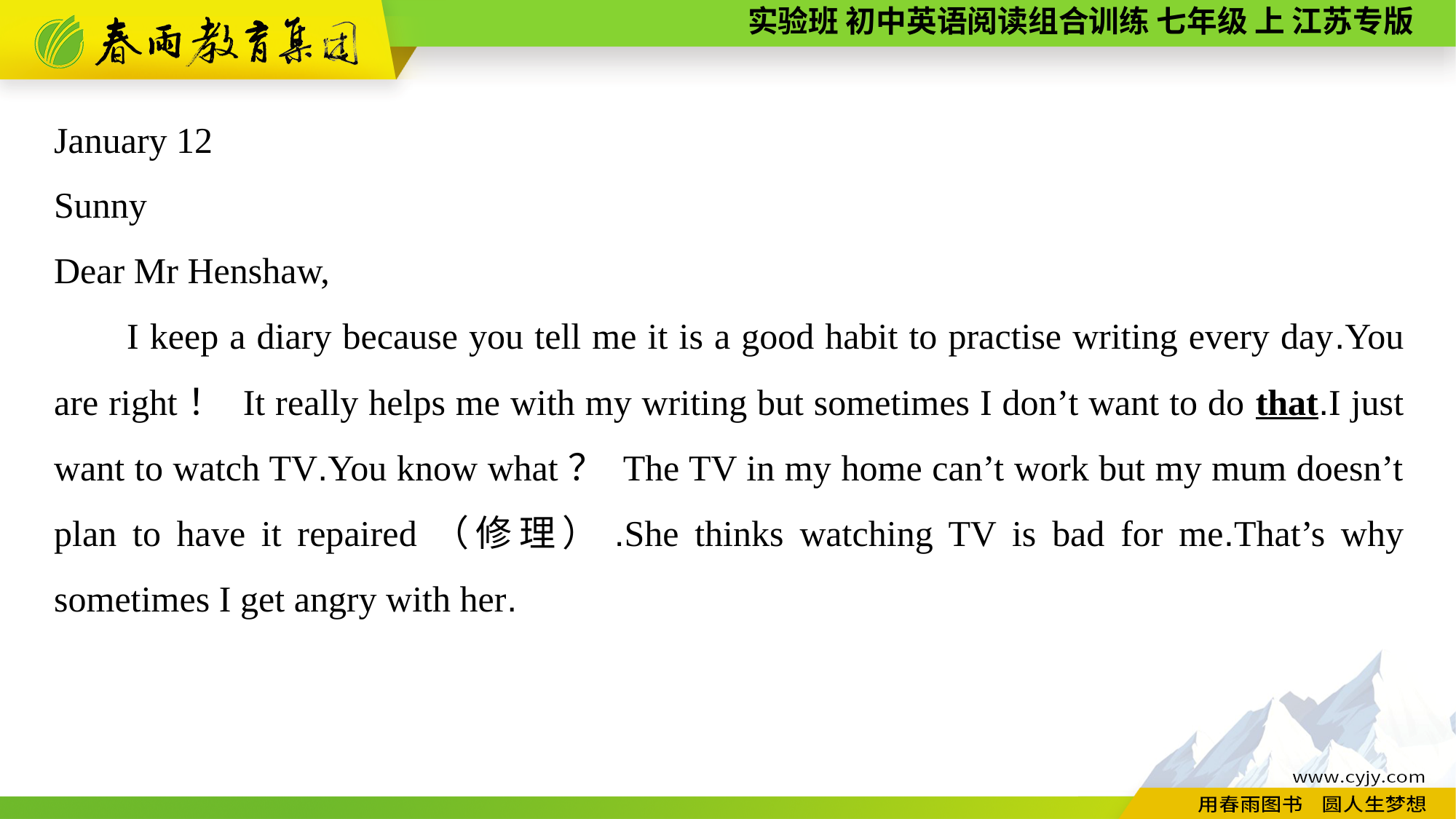

January 12
Sunny
Dear Mr Henshaw,
I keep a diary because you tell me it is a good habit to practise writing every day.You are right！ It really helps me with my writing but sometimes I don’t want to do that.I just want to watch TV.You know what？ The TV in my home can’t work but my mum doesn’t plan to have it repaired（修理）.She thinks watching TV is bad for me.That’s why sometimes I get angry with her.